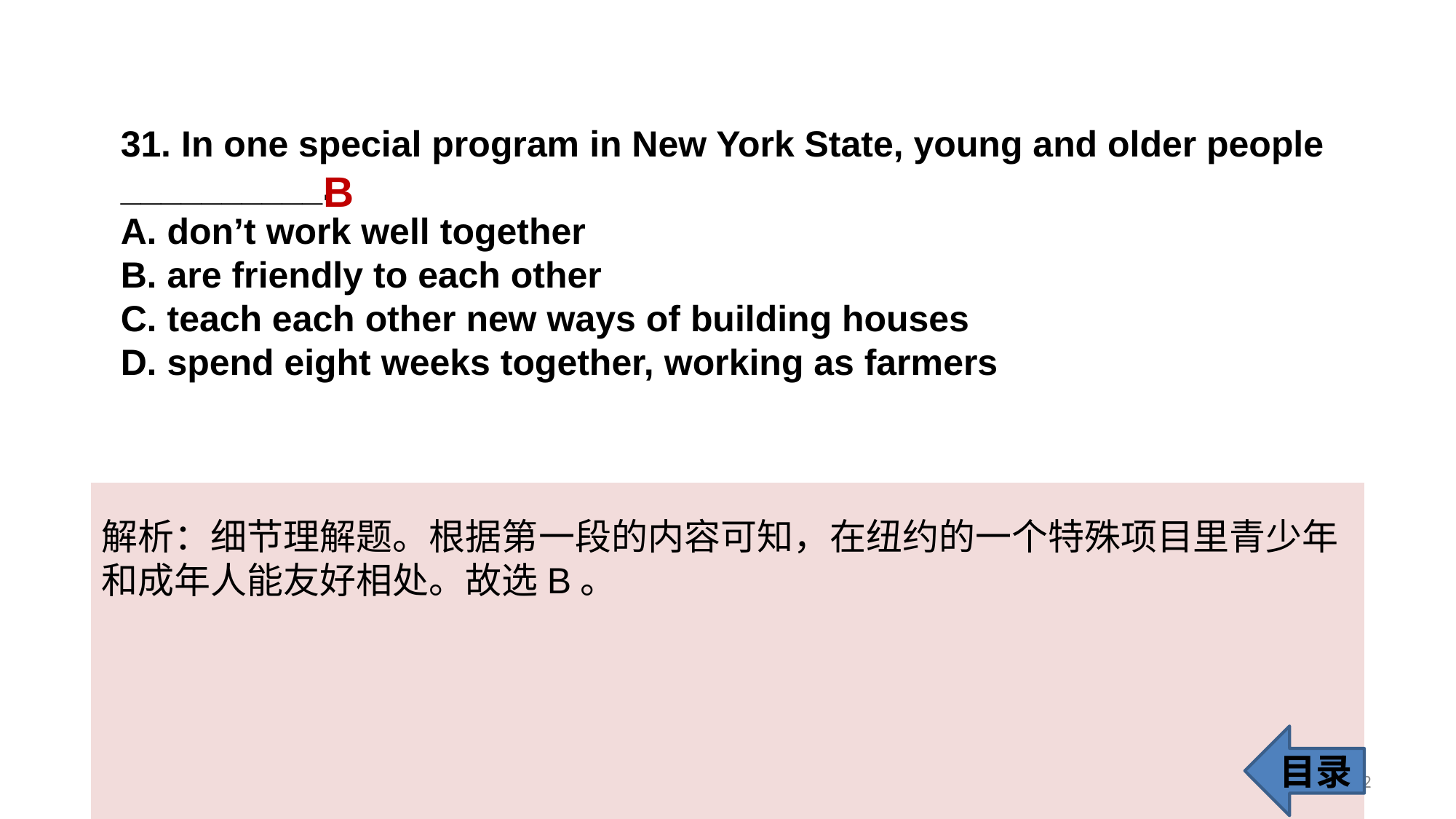

31. In one special program in New York State, young and older people __________.
A. don’t work well together
B. are friendly to each other
C. teach each other new ways of building houses
D. spend eight weeks together, working as farmers
B

解析：细节理解题。根据第一段的内容可知，在纽约的一个特殊项目里青少年
和成年人能友好相处。故选B。
目录
32